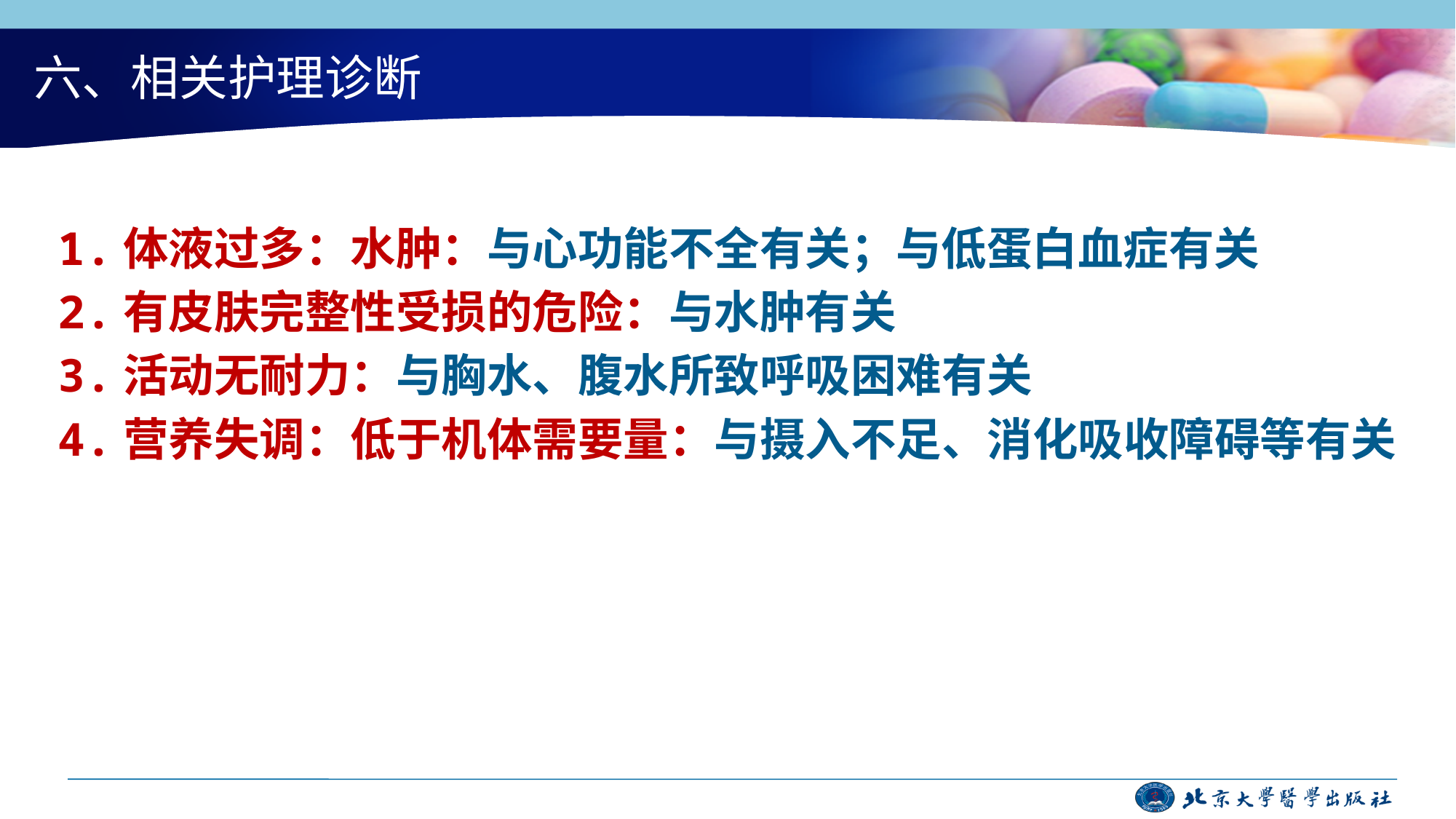

# 六、相关护理诊断
1.体液过多：水肿：与心功能不全有关；与低蛋白血症有关
2.有皮肤完整性受损的危险：与水肿有关
3.活动无耐力：与胸水、腹水所致呼吸困难有关
4.营养失调：低于机体需要量：与摄入不足、消化吸收障碍等有关